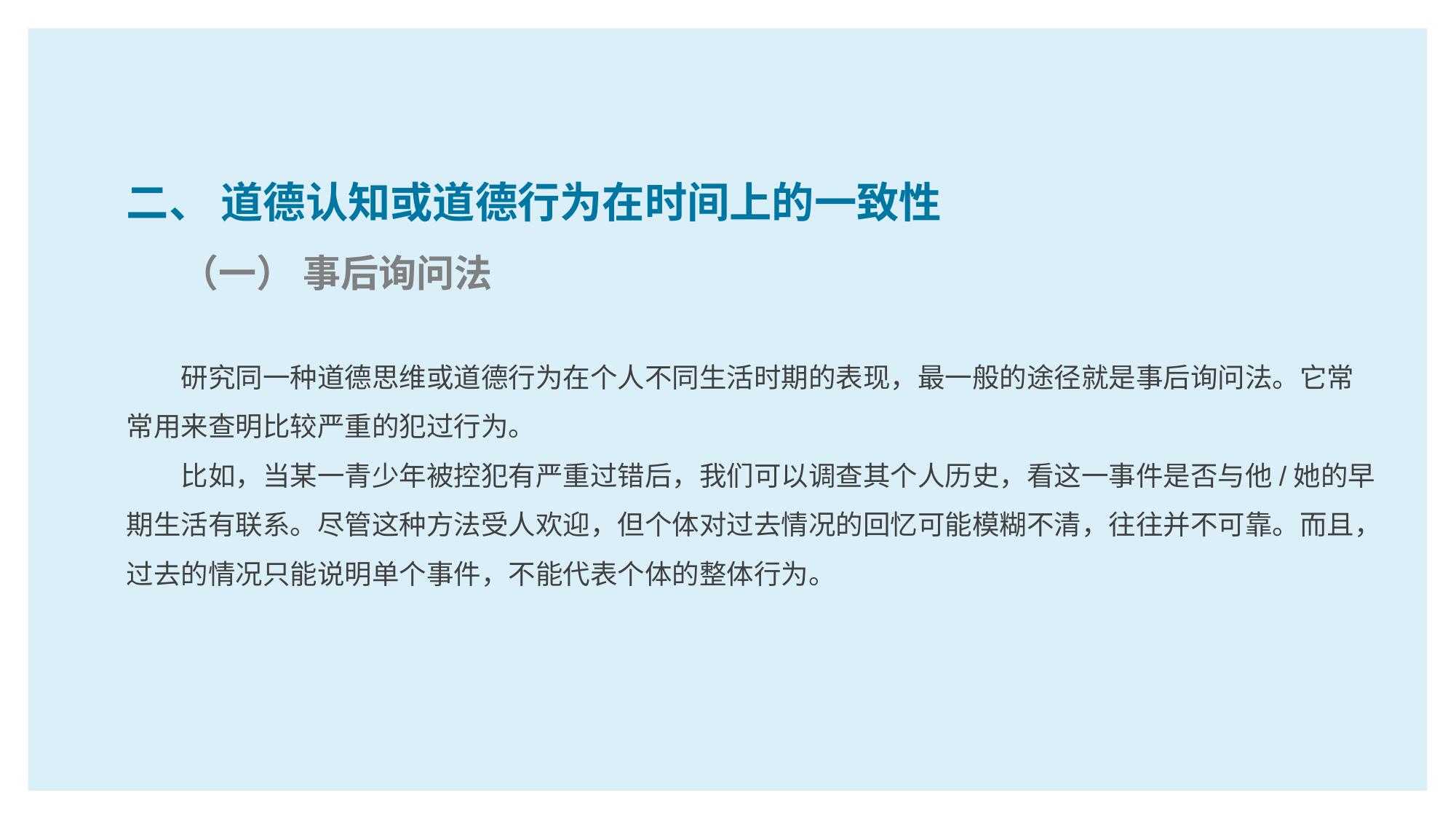

二、 道德认知或道德行为在时间上的一致性
（一） 事后询问法

研究同一种道德思维或道德行为在个人不同生活时期的表现，最一般的途径就是事后询问法。它常常用来查明比较严重的犯过行为。
比如，当某一青少年被控犯有严重过错后，我们可以调查其个人历史，看这一事件是否与他/她的早期生活有联系。尽管这种方法受人欢迎，但个体对过去情况的回忆可能模糊不清，往往并不可靠。而且，过去的情况只能说明单个事件，不能代表个体的整体行为。